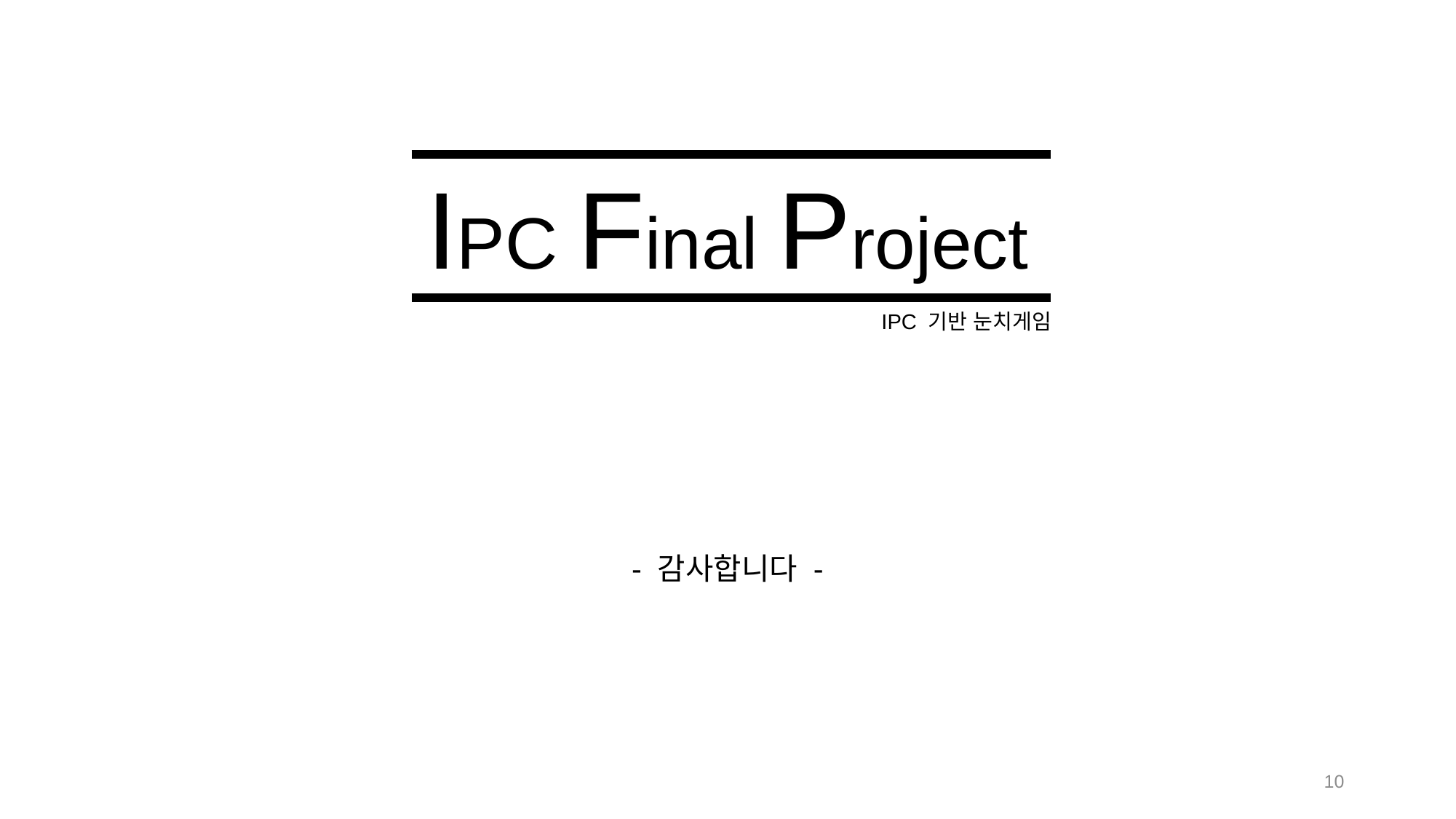

IPC Final Project
IPC 기반 눈치게임

- 감사합니다 -
10